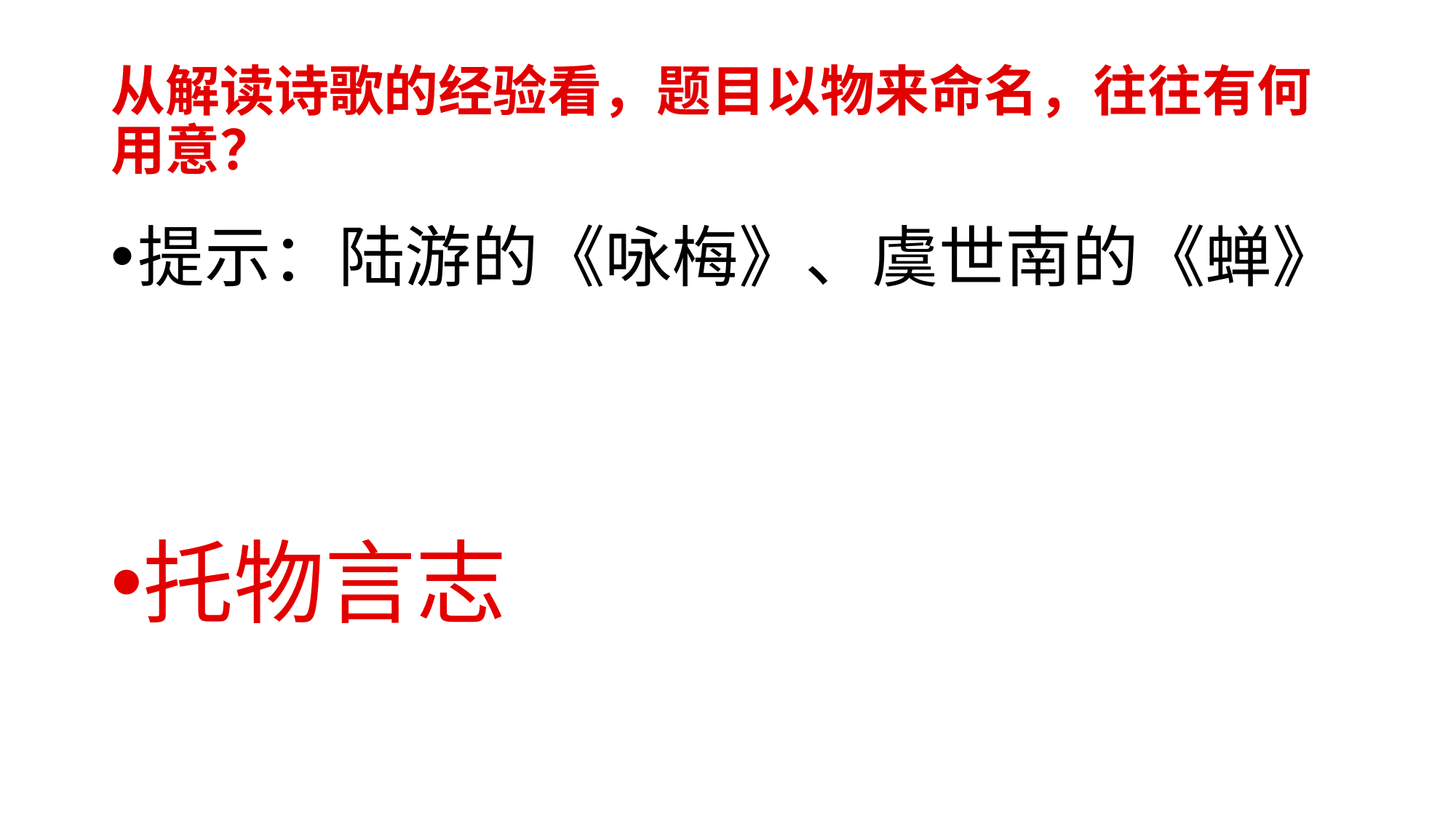

# 从解读诗歌的经验看，题目以物来命名，往往有何用意？
提示：陆游的《咏梅》、虞世南的《蝉》

托物言志